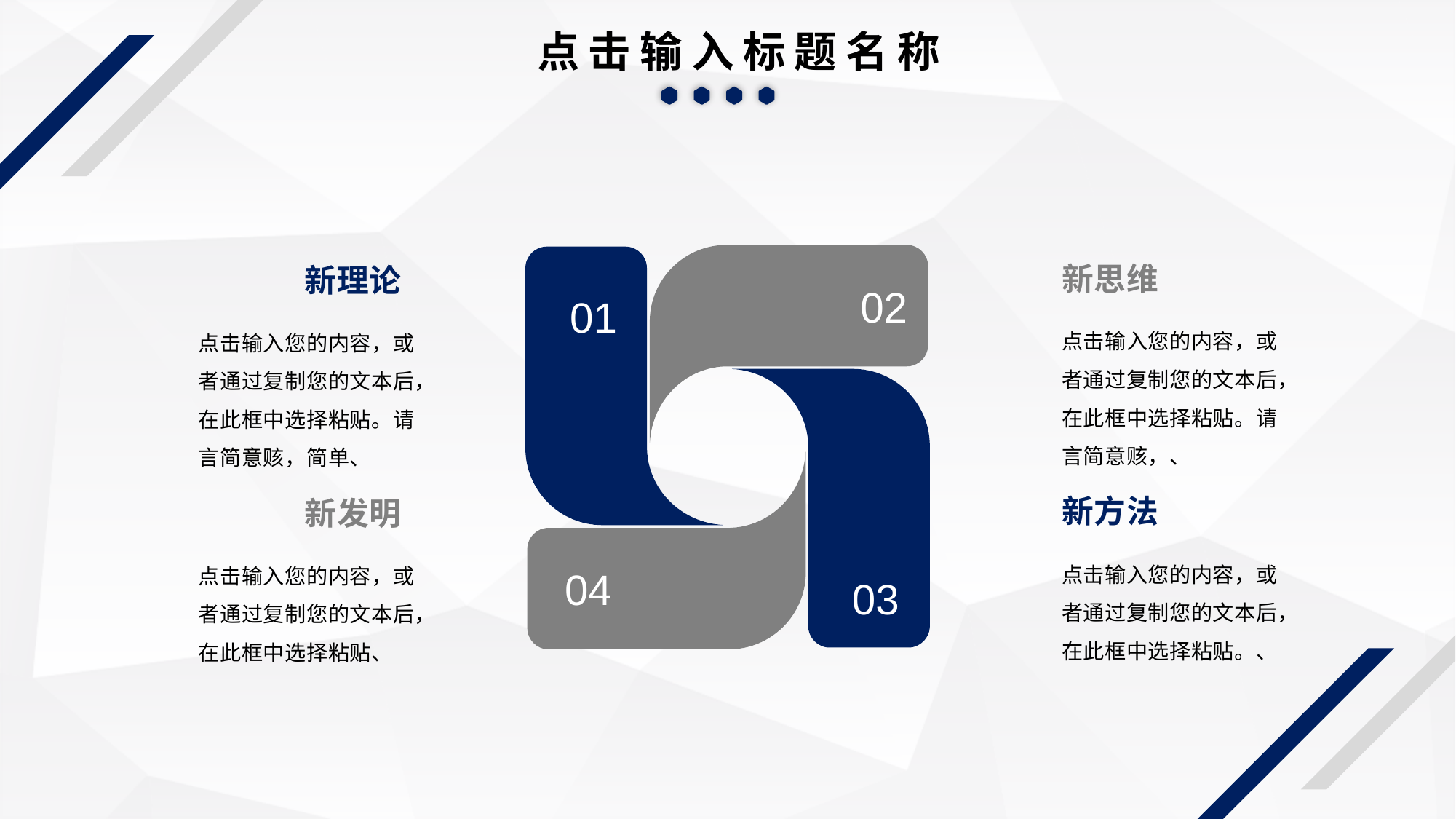

点击输入标题名称

新思维
新理论
02
01
点击输入您的内容，或者通过复制您的文本后，在此框中选择粘贴。请言简意赅，、
点击输入您的内容，或者通过复制您的文本后，在此框中选择粘贴。请言简意赅，简单、

新方法
新发明
点击输入您的内容，或者通过复制您的文本后，在此框中选择粘贴。、
点击输入您的内容，或者通过复制您的文本后，在此框中选择粘贴、
04
03